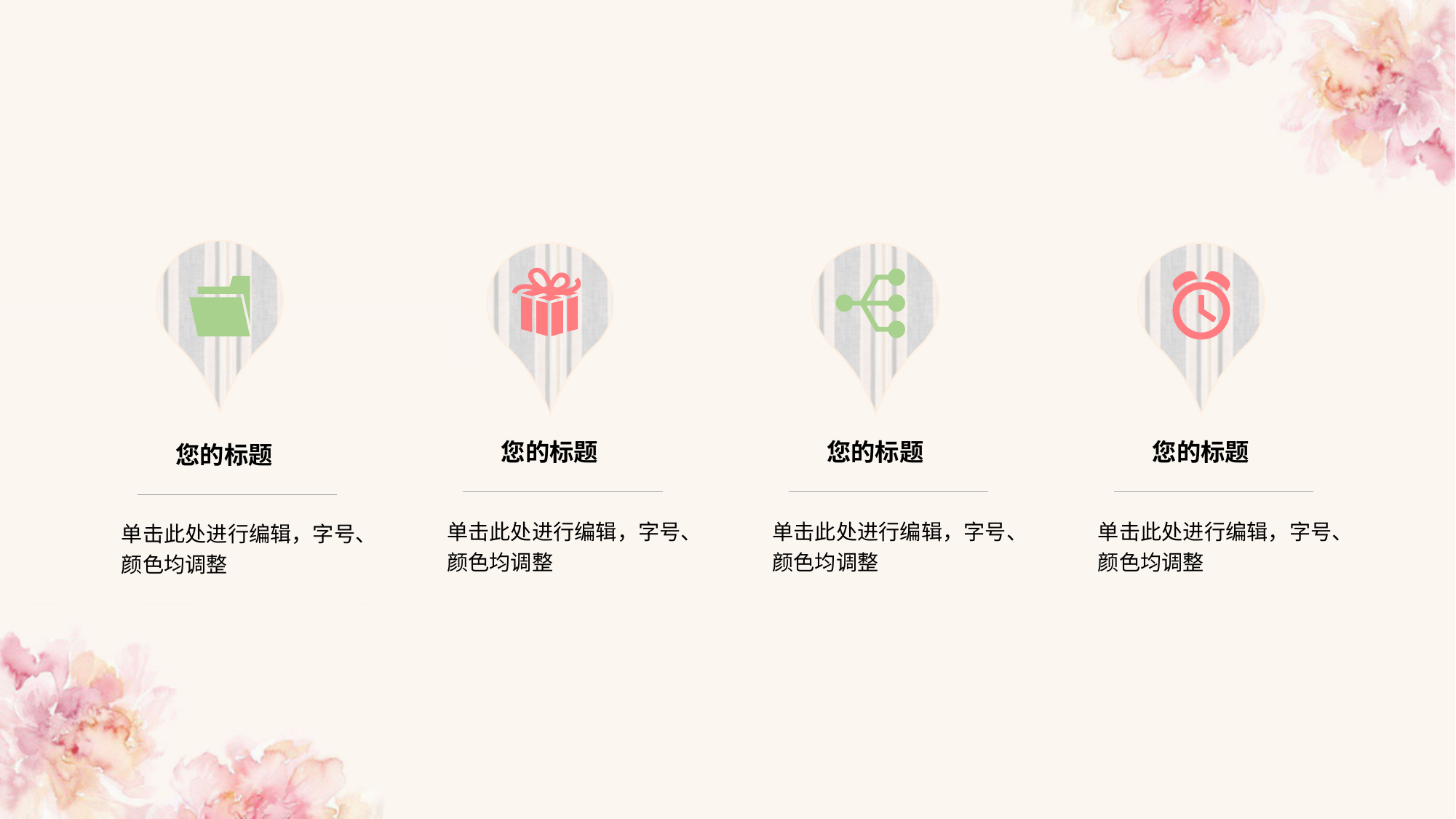

您的标题
单击此处进行编辑，字号、颜色均调整

您的标题
单击此处进行编辑，字号、颜色均调整

您的标题
单击此处进行编辑，字号、颜色均调整

您的标题
单击此处进行编辑，字号、颜色均调整